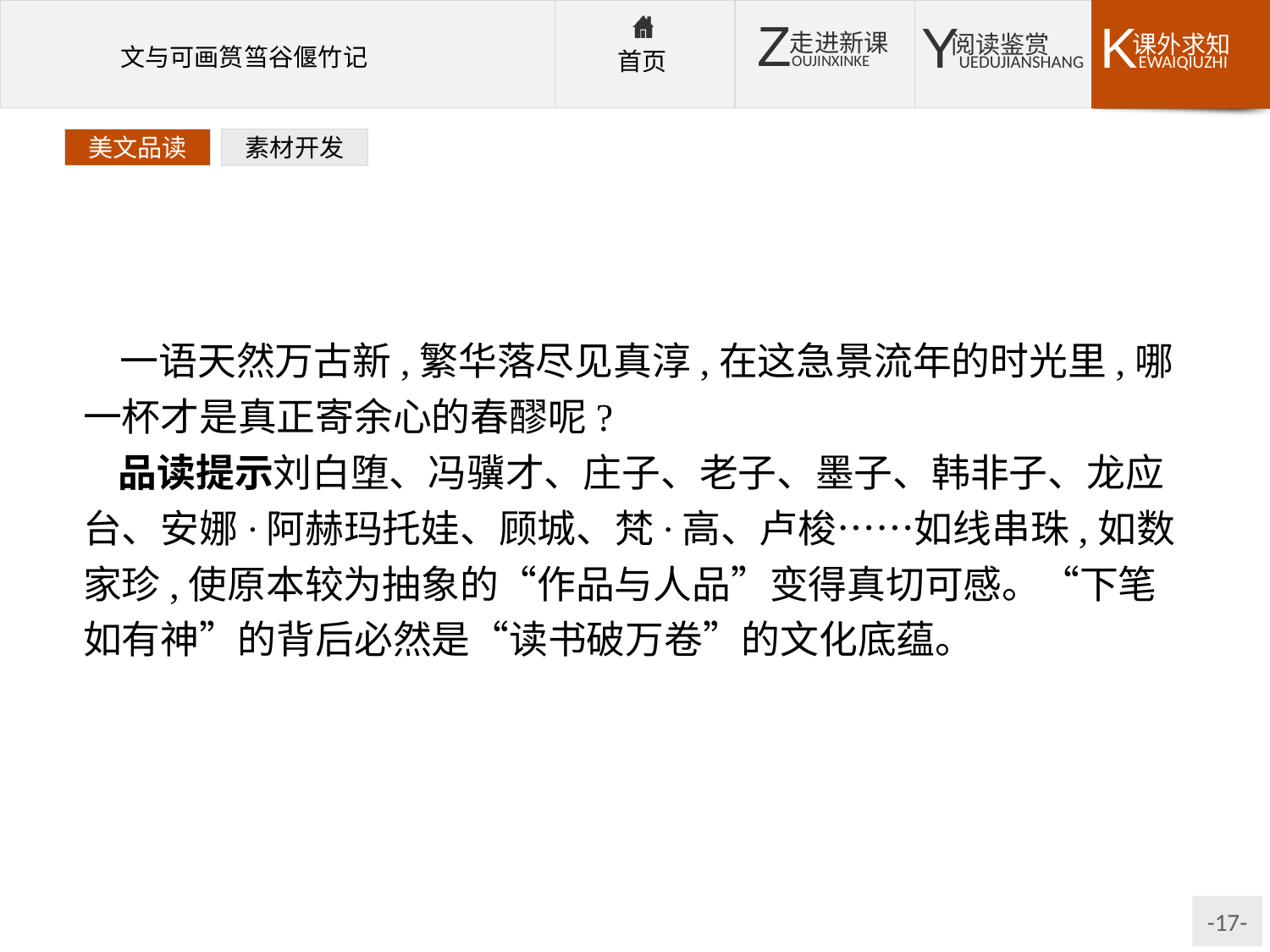

美文品读
素材开发
一语天然万古新,繁华落尽见真淳,在这急景流年的时光里,哪一杯才是真正寄余心的春醪呢?
品读提示刘白堕、冯骥才、庄子、老子、墨子、韩非子、龙应台、安娜·阿赫玛托娃、顾城、梵·高、卢梭……如线串珠,如数家珍,使原本较为抽象的“作品与人品”变得真切可感。“下笔如有神”的背后必然是“读书破万卷”的文化底蕴。